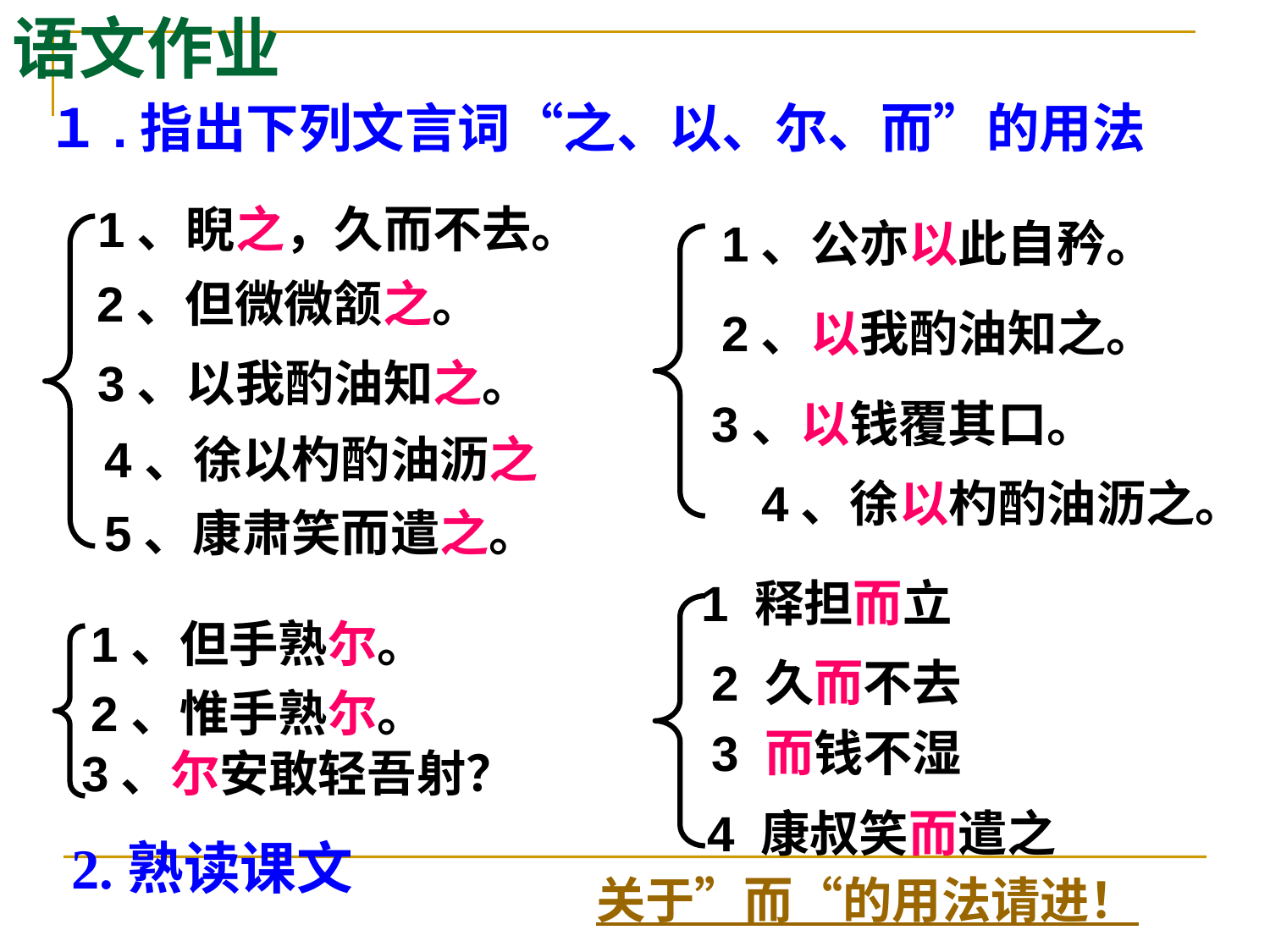

# 语文作业
１.指出下列文言词“之、以、尔、而”的用法
1、睨之，久而不去。
1、公亦以此自矜。

2、但微微颔之。
2、以我酌油知之。
3、以我酌油知之。
3、以钱覆其口。
4、徐以杓酌油沥之
4、徐以杓酌油沥之。
5、康肃笑而遣之。
1 释担而立

1、但手熟尔。

2 久而不去
2、惟手熟尔。
3 而钱不湿
3、尔安敢轻吾射？
4 康叔笑而遣之
2.熟读课文
关于”而“的用法请进！